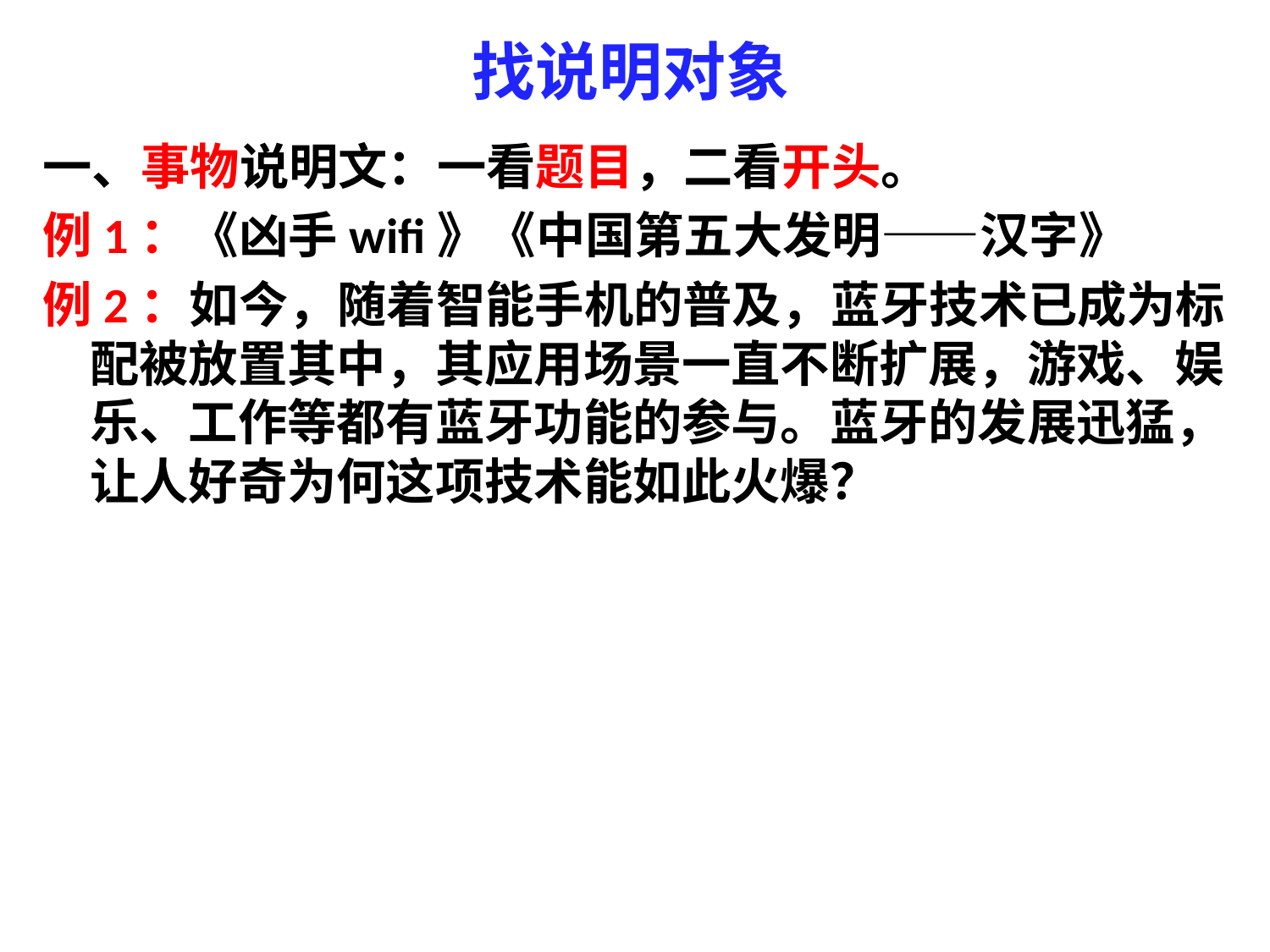

# 找说明对象
一、事物说明文：一看题目，二看开头。
例1：《凶手wifi》《中国第五大发明——汉字》
例2：如今，随着智能手机的普及，蓝牙技术已成为标配被放置其中，其应用场景一直不断扩展，游戏、娱乐、工作等都有蓝牙功能的参与。蓝牙的发展迅猛，让人好奇为何这项技术能如此火爆？